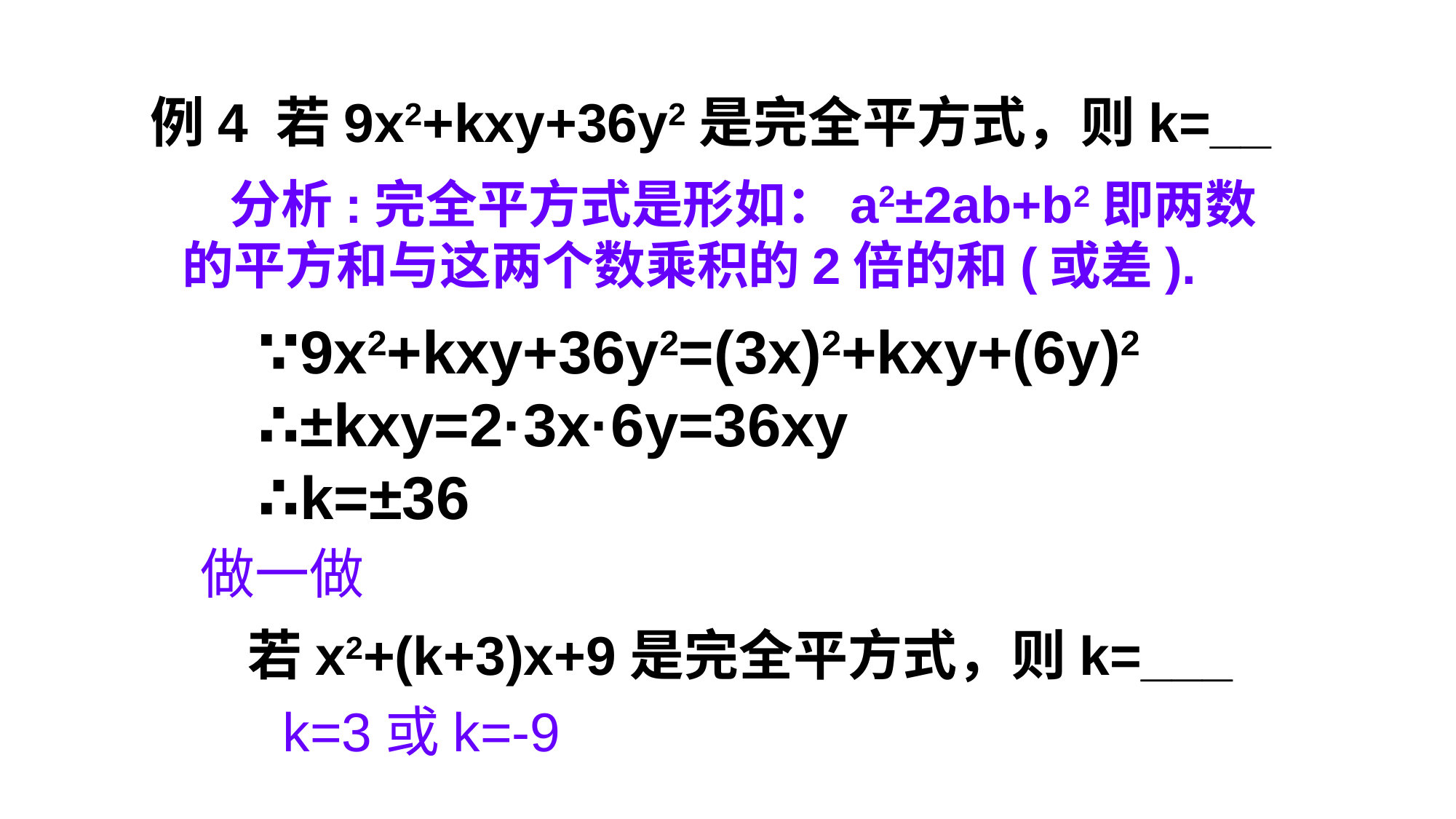

例4 若9x2+kxy+36y2是完全平方式，则k=__
   分析:完全平方式是形如：a2±2ab+b2即两数
的平方和与这两个数乘积的2倍的和(或差).
∵9x2+kxy+36y2=(3x)2+kxy+(6y)2
∴±kxy=2·3x·6y=36xy
∴k=±36
做一做
若x2+(k+3)x+9是完全平方式，则k=___
k=3或k=-9